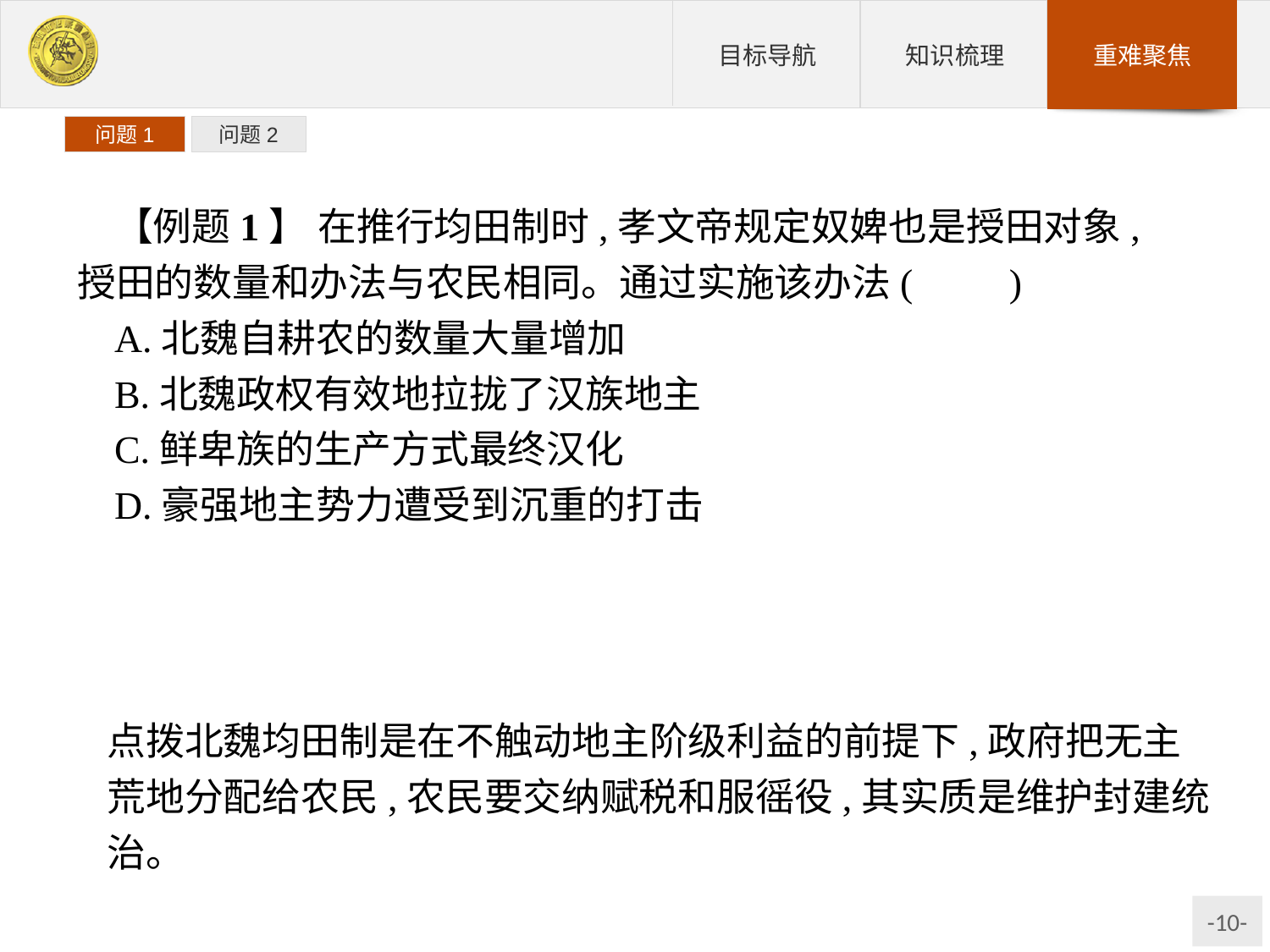

问题1
问题2
【例题1】 在推行均田制时,孝文帝规定奴婢也是授田对象,授田的数量和办法与农民相同。通过实施该办法(　　)
A.北魏自耕农的数量大量增加
B.北魏政权有效地拉拢了汉族地主
C.鲜卑族的生产方式最终汉化
D.豪强地主势力遭受到沉重的打击
解析:奴婢依附于豪强地主,给奴婢授田,使豪强地主的力量进一步扩大,这种做法得到了广大汉族地主的支持。
答案:B

点拨北魏均田制是在不触动地主阶级利益的前提下,政府把无主荒地分配给农民,农民要交纳赋税和服徭役,其实质是维护封建统治。